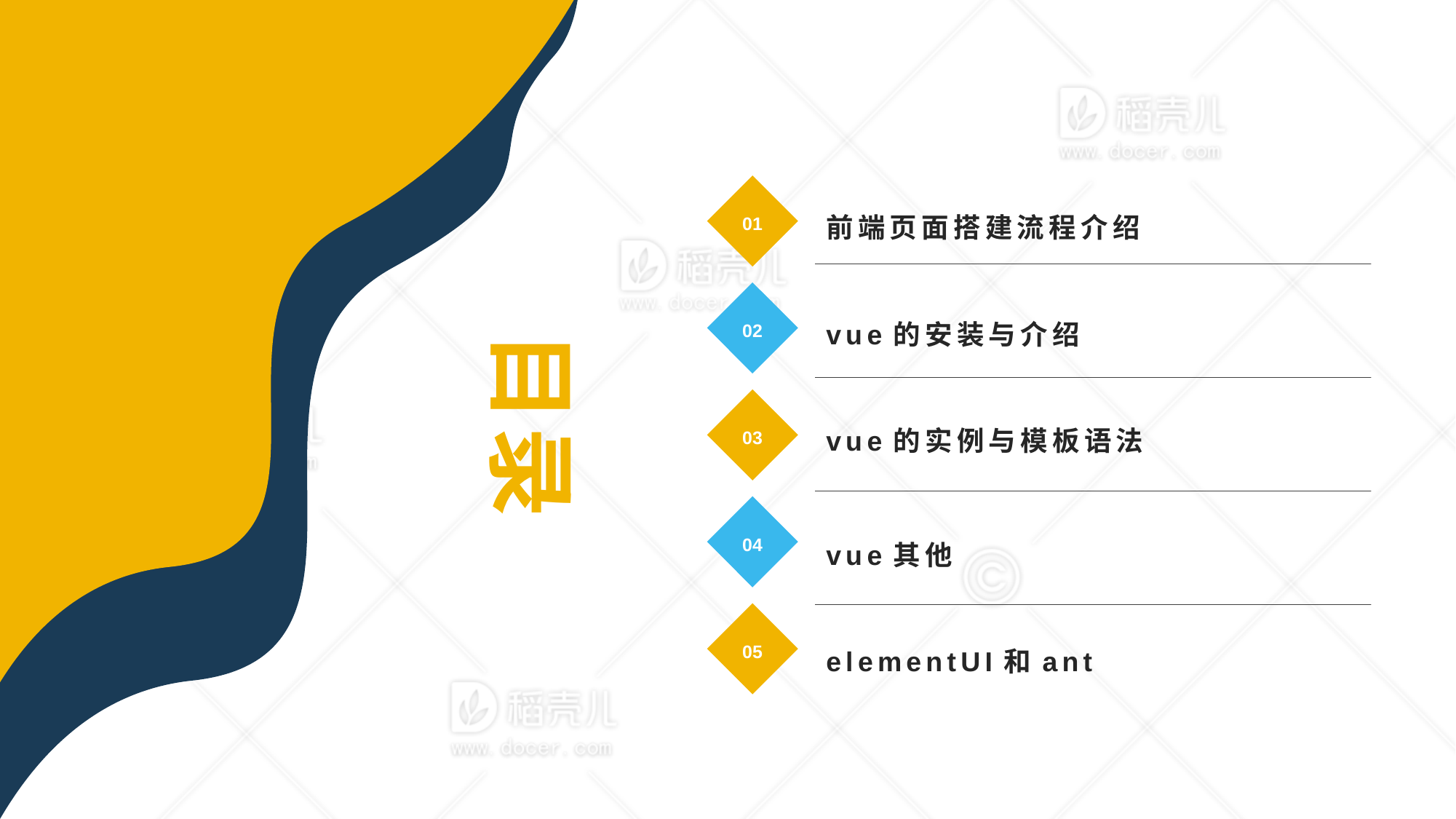

01
前端页面搭建流程介绍
02
目录
vue的安装与介绍
03
vue的实例与模板语法
04
vue其他
05
elementUI和ant